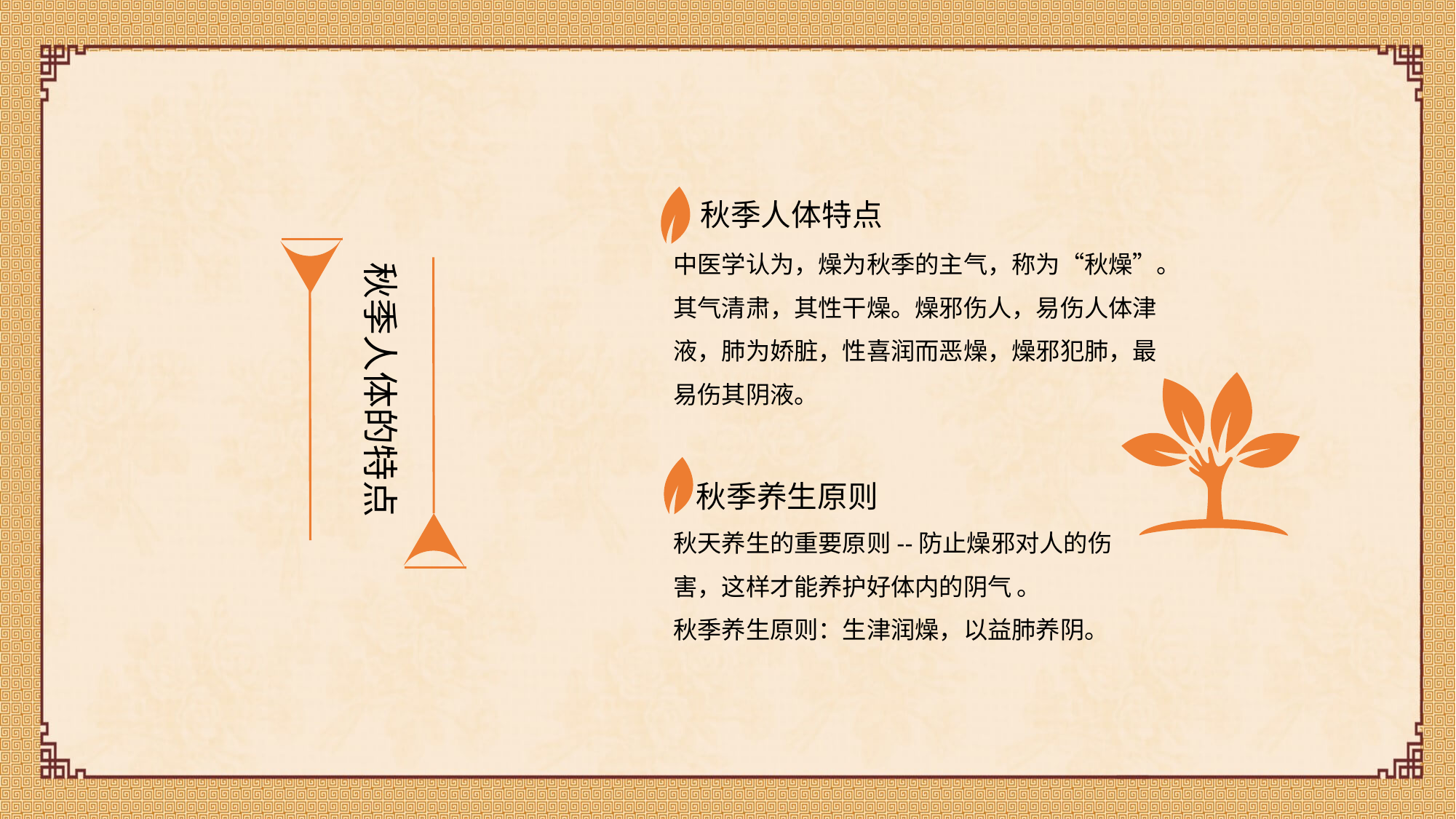

秋季人体特点
中医学认为，燥为秋季的主气，称为“秋燥”。其气清肃，其性干燥。燥邪伤人，易伤人体津液，肺为娇脏，性喜润而恶燥，燥邪犯肺，最易伤其阴液。

秋季人体的特点

秋季养生原则
秋天养生的重要原则--防止燥邪对人的伤害，这样才能养护好体内的阴气 。
秋季养生原则：生津润燥，以益肺养阴。